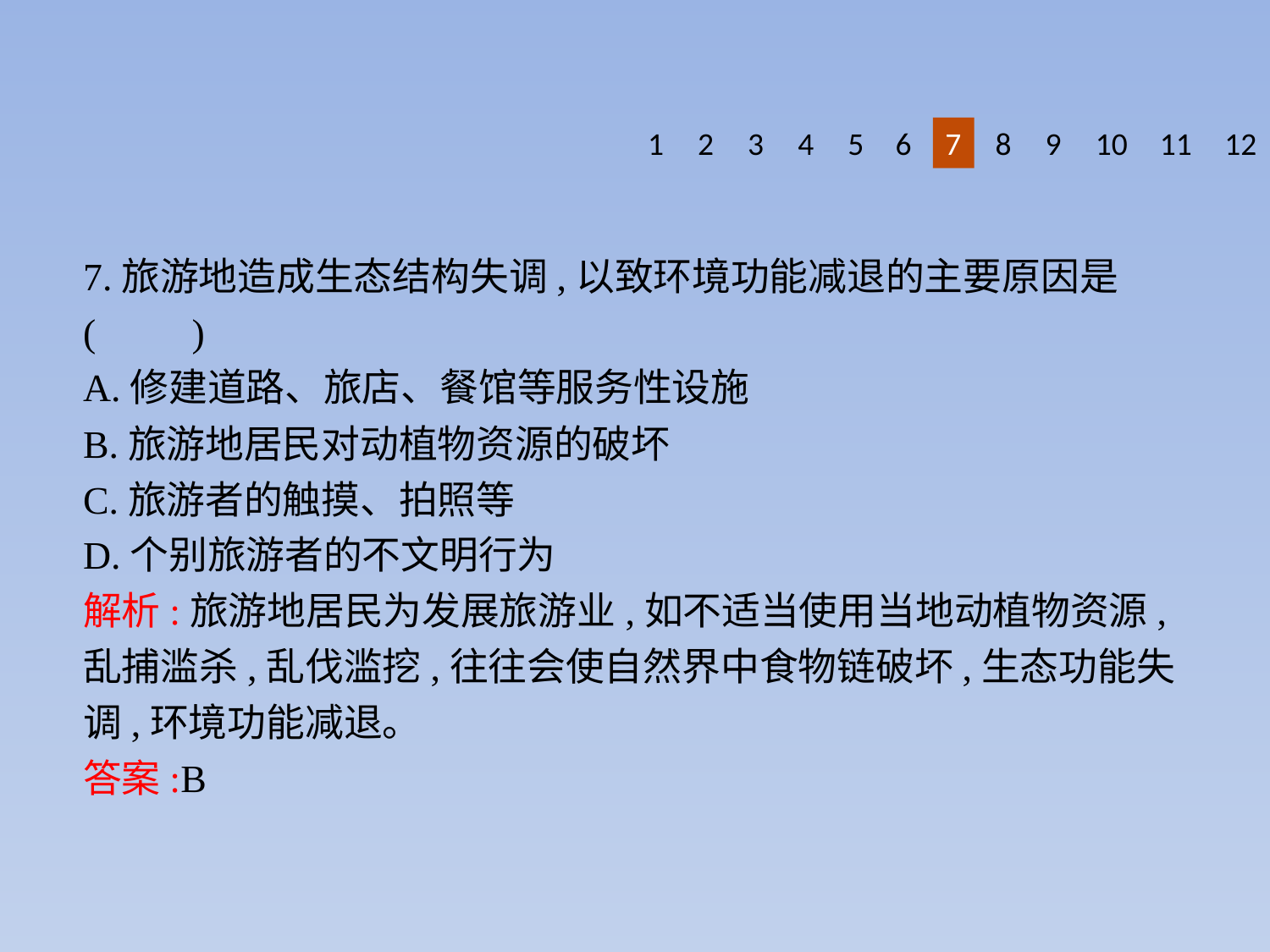

1
2
3
4
5
6
7
8
9
10
11
12
7.旅游地造成生态结构失调,以致环境功能减退的主要原因是(　　)
A.修建道路、旅店、餐馆等服务性设施
B.旅游地居民对动植物资源的破坏
C.旅游者的触摸、拍照等
D.个别旅游者的不文明行为
解析:旅游地居民为发展旅游业,如不适当使用当地动植物资源,乱捕滥杀,乱伐滥挖,往往会使自然界中食物链破坏,生态功能失调,环境功能减退。
答案:B